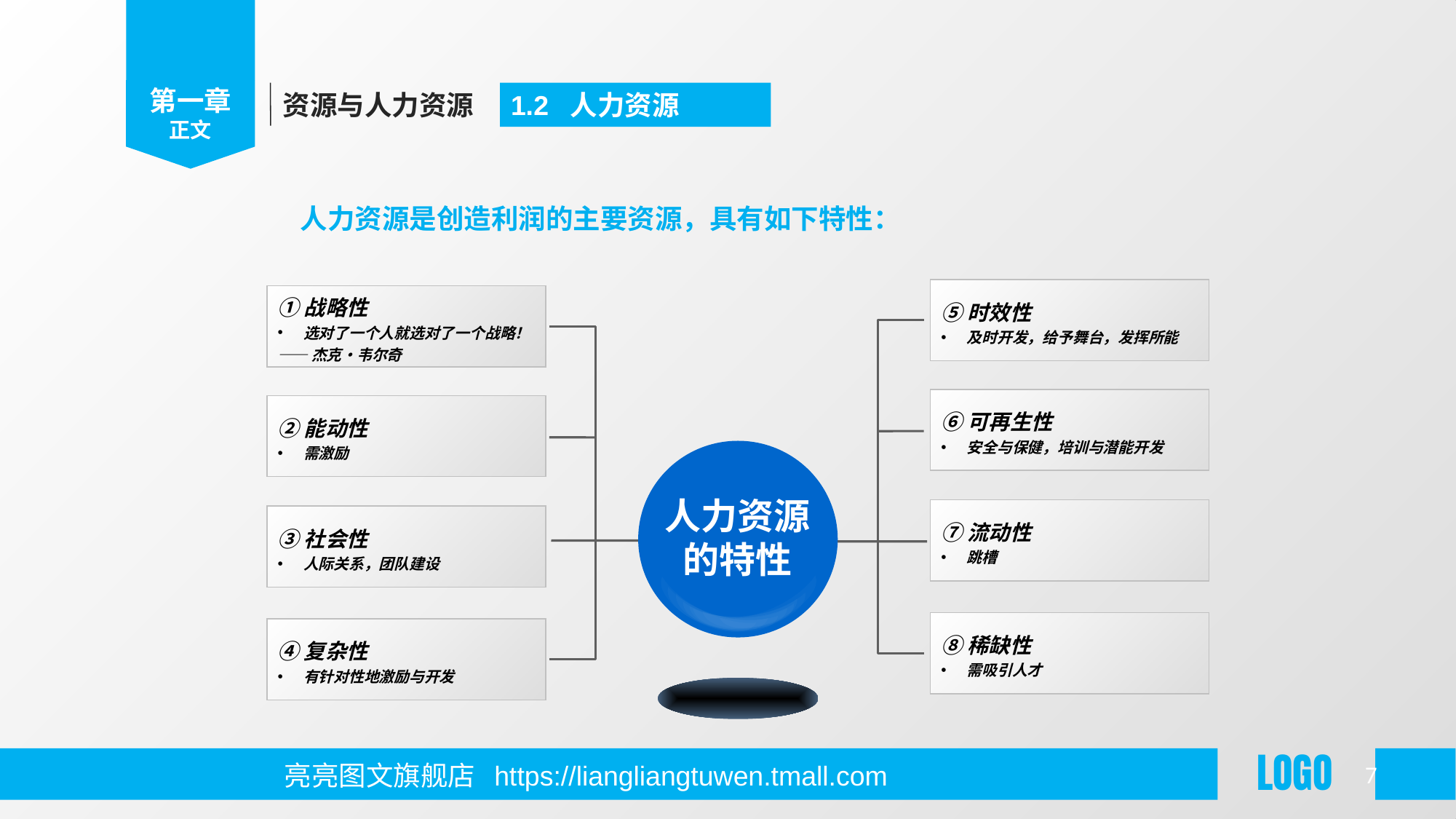

第一章
正文
资源与人力资源
1.2  人力资源
人力资源是创造利润的主要资源，具有如下特性：
⑤时效性
及时开发，给予舞台，发挥所能
①战略性
选对了一个人就选对了一个战略！
——杰克•韦尔奇

⑥可再生性
安全与保健，培训与潜能开发
②能动性
需激励

人力资源
的特性
⑦流动性
跳槽
③社会性
人际关系，团队建设

⑧稀缺性
需吸引人才
④复杂性
有针对性地激励与开发

亮亮图文旗舰店  https://liangliangtuwen.tmall.com